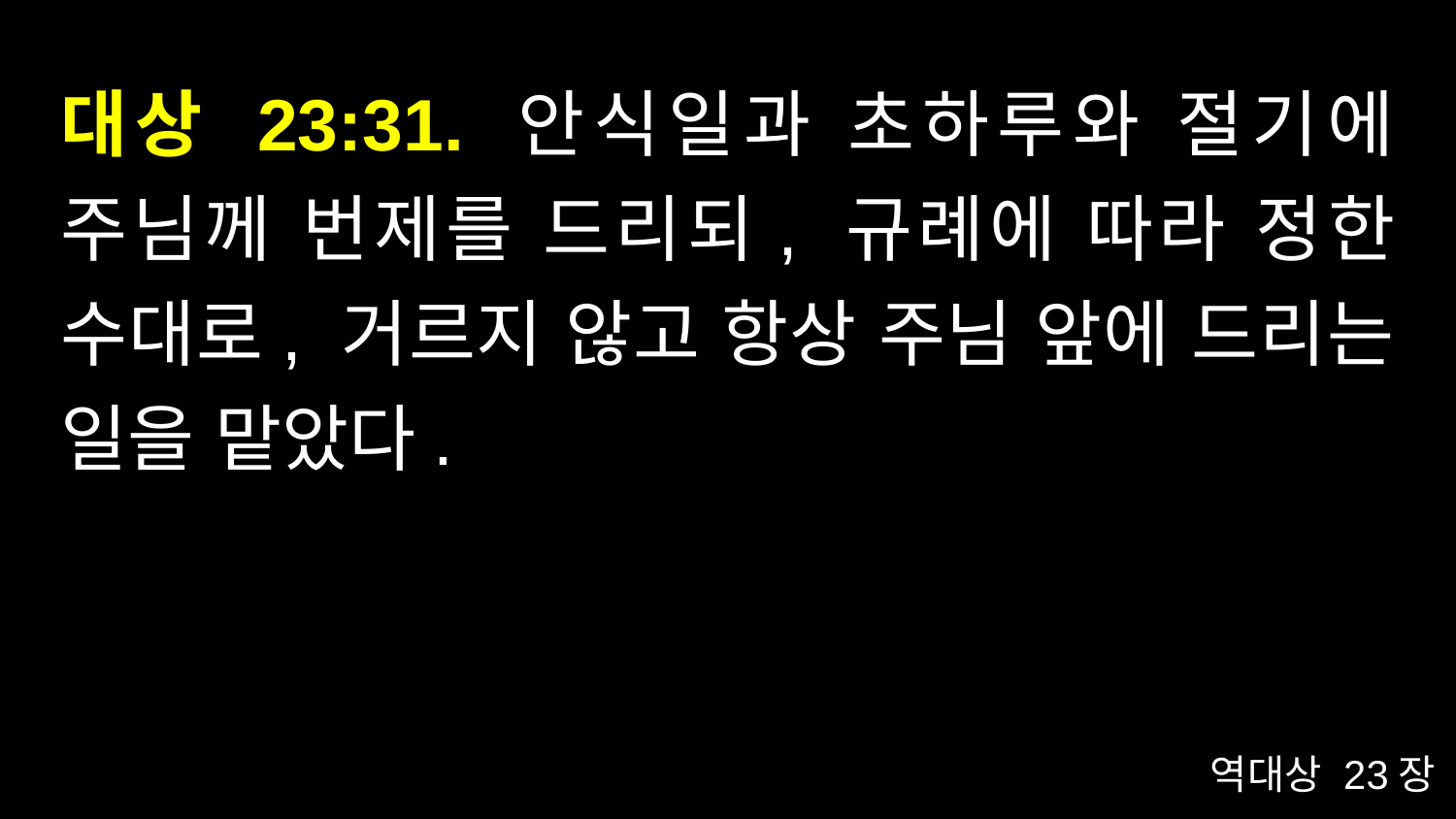

# 대상 23:31. 안식일과 초하루와 절기에 주님께 번제를 드리되, 규례에 따라 정한 수대로, 거르지 않고 항상 주님 앞에 드리는 일을 맡았다.
역대상 23장